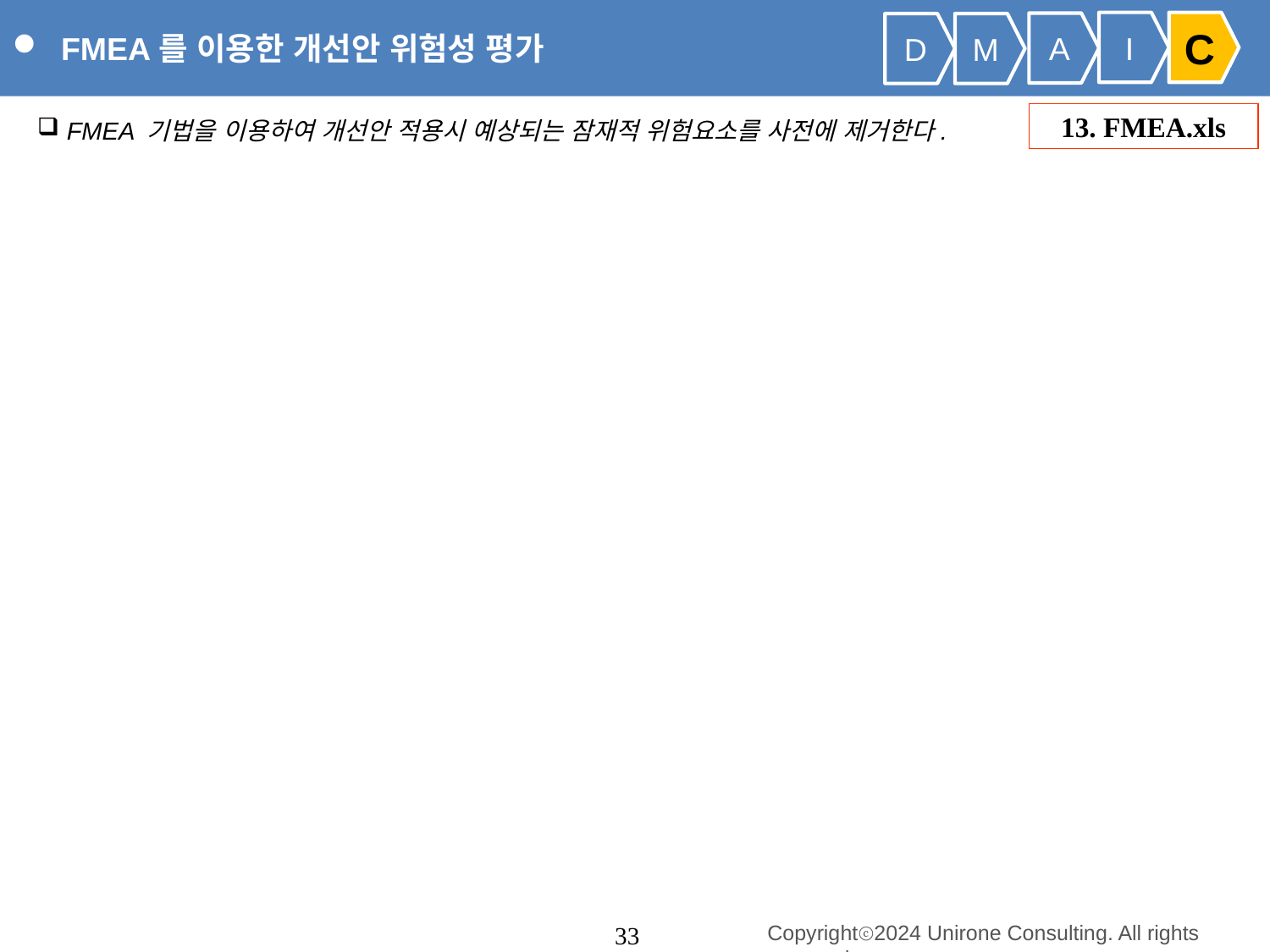

FMEA를 이용한 개선안 위험성 평가
I
C
A
D
M
 FMEA 기법을 이용하여 개선안 적용시 예상되는 잠재적 위험요소를 사전에 제거한다.
13. FMEA.xls